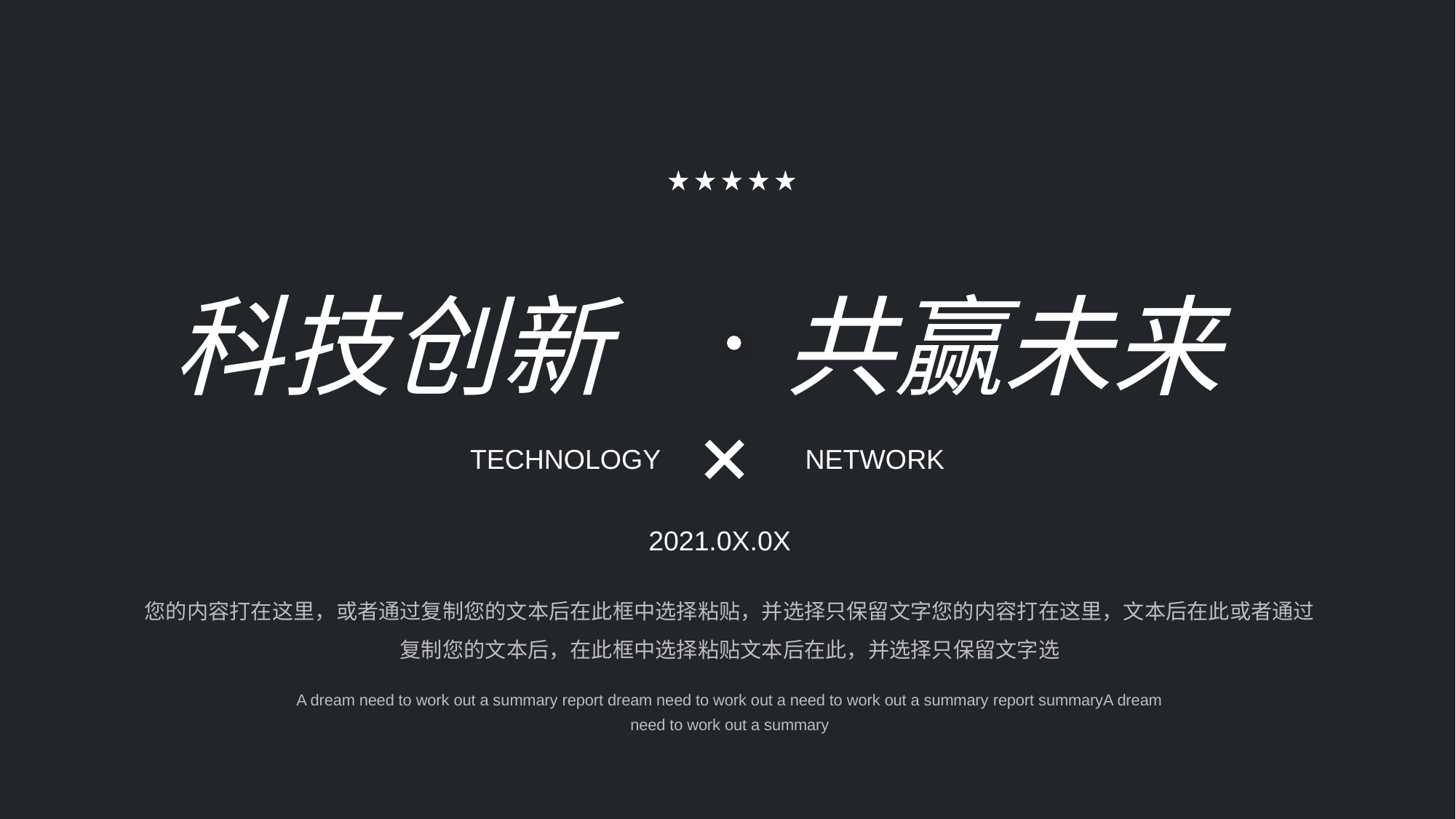

科技创新
共赢未来

+
TECHNOLOGY
NETWORK
2021.0X.0X
您的内容打在这里，或者通过复制您的文本后在此框中选择粘贴，并选择只保留文字您的内容打在这里，文本后在此或者通过复制您的文本后，在此框中选择粘贴文本后在此，并选择只保留文字选
A dream need to work out a summary report dream need to work out a need to work out a summary report summaryA dream need to work out a summary